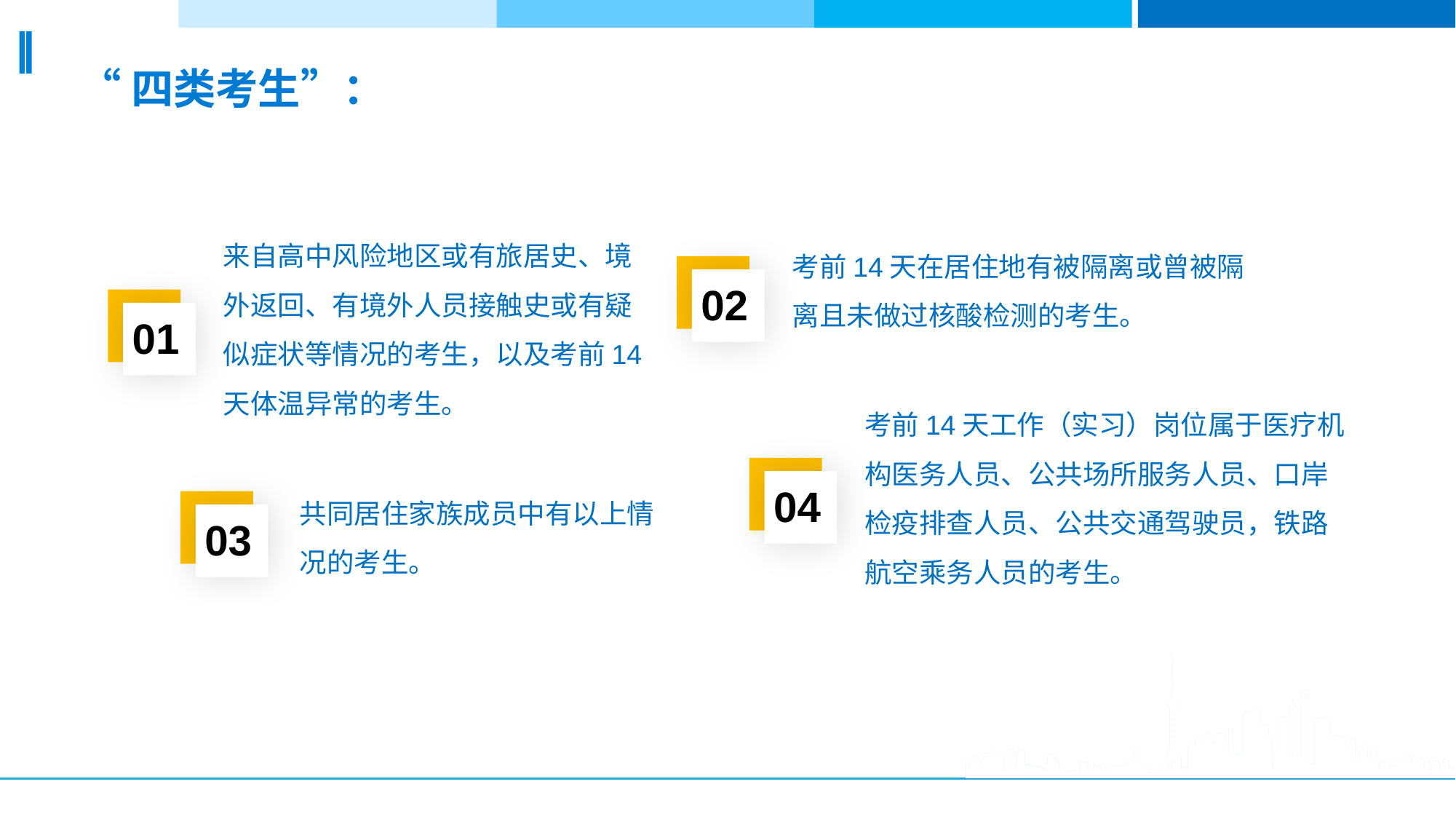

“四类考生”：
来自高中风险地区或有旅居史、境外返回、有境外人员接触史或有疑似症状等情况的考生，以及考前14天体温异常的考生。
考前14天在居住地有被隔离或曾被隔离且未做过核酸检测的考生。

02

01
考前14天工作（实习）岗位属于医疗机构医务人员、公共场所服务人员、口岸检疫排查人员、公共交通驾驶员，铁路航空乘务人员的考生。

04
共同居住家族成员中有以上情况的考生。

03